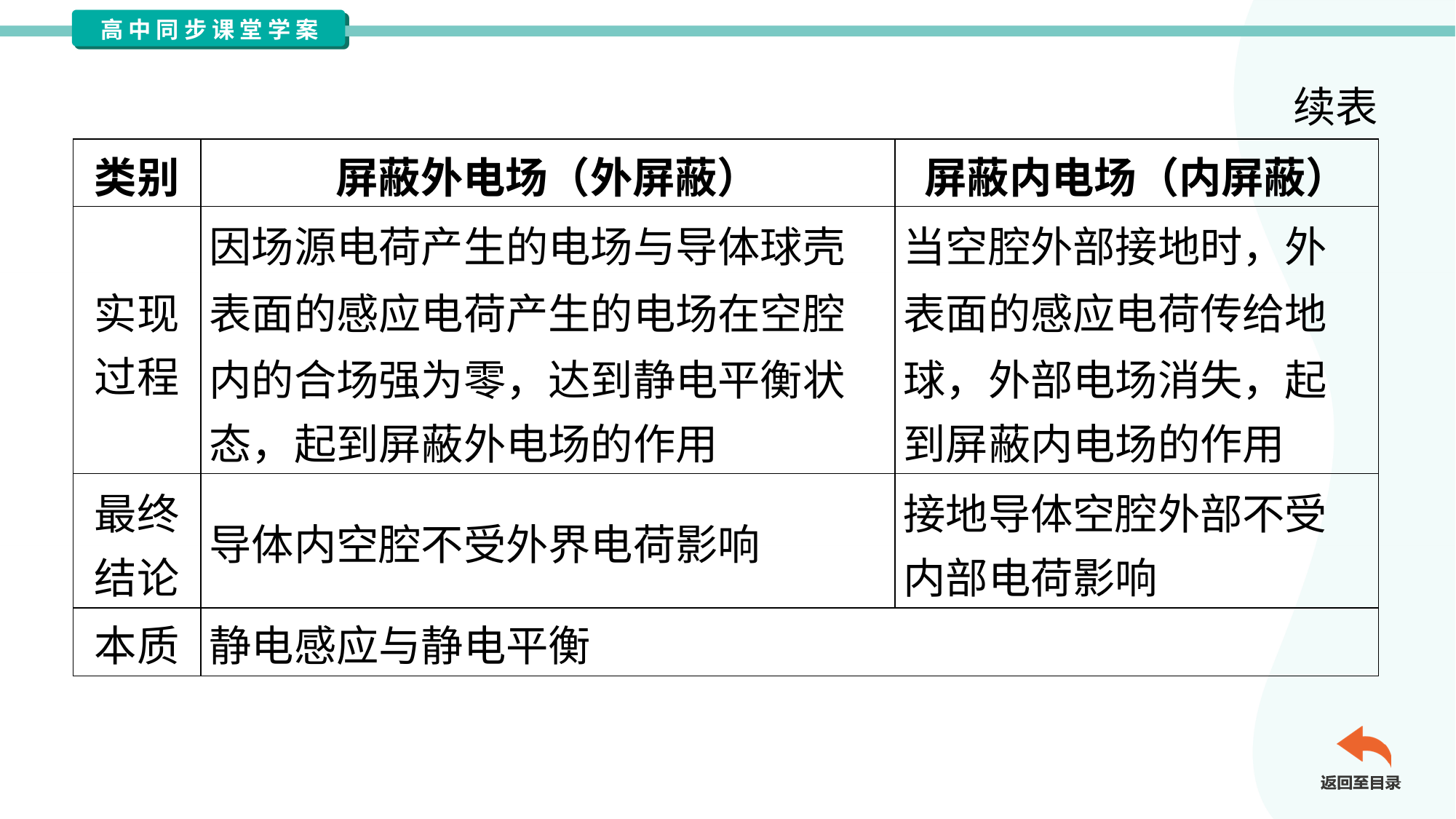

续表
| 类别 | 屏蔽外电场（外屏蔽） | 屏蔽内电场（内屏蔽） |
| --- | --- | --- |
| 实现 过程 | 因场源电荷产生的电场与导体球壳 表面的感应电荷产生的电场在空腔 内的合场强为零，达到静电平衡状 态，起到屏蔽外电场的作用 | 当空腔外部接地时，外 表面的感应电荷传给地 球，外部电场消失，起 到屏蔽内电场的作用 |
| 最终 结论 | 导体内空腔不受外界电荷影响 | 接地导体空腔外部不受 内部电荷影响 |
| 本质 | 静电感应与静电平衡 |  |